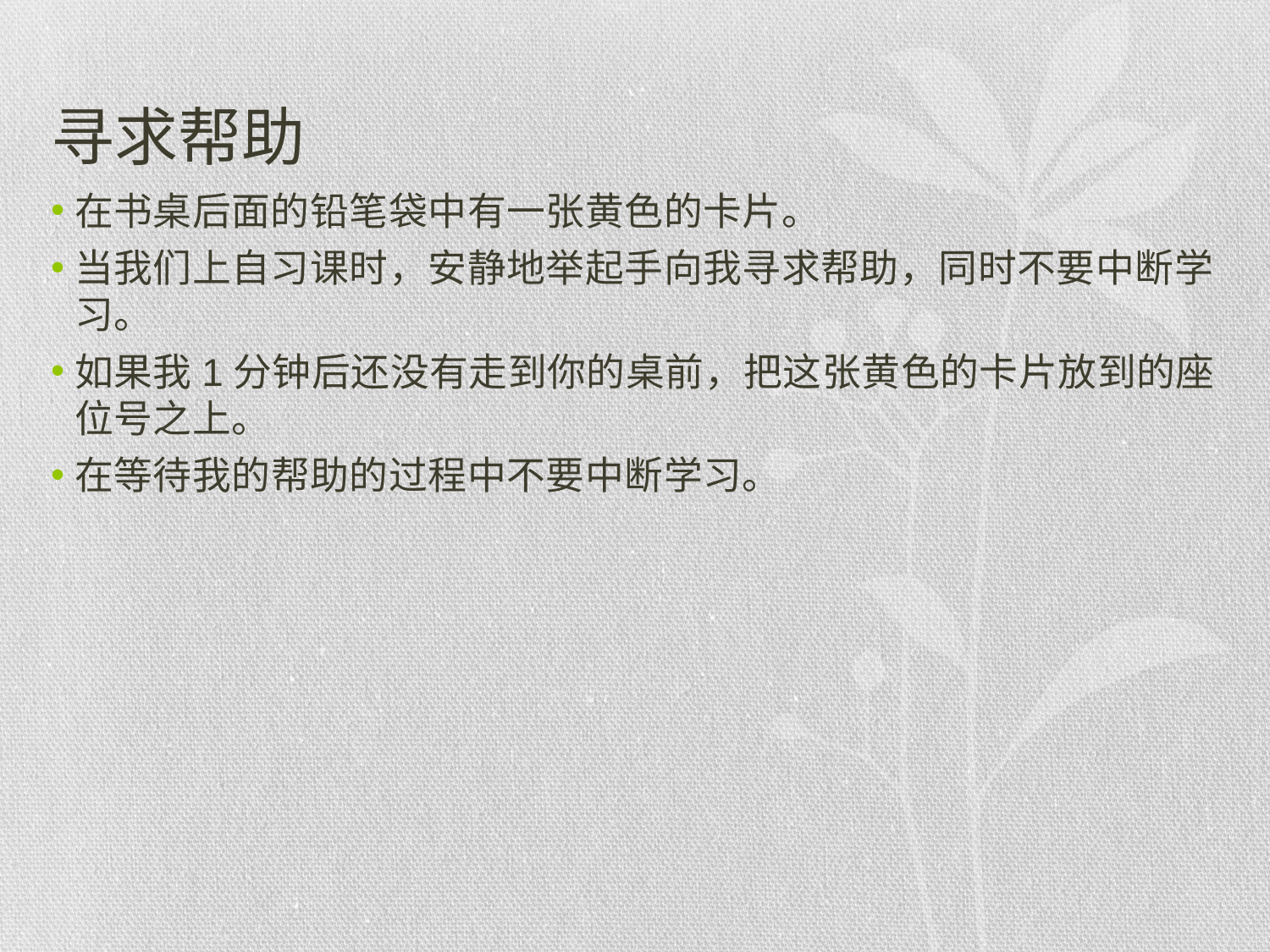

# 寻求帮助
在书桌后面的铅笔袋中有一张黄色的卡片。
当我们上自习课时，安静地举起手向我寻求帮助，同时不要中断学习。
如果我1分钟后还没有走到你的桌前，把这张黄色的卡片放到的座位号之上。
在等待我的帮助的过程中不要中断学习。